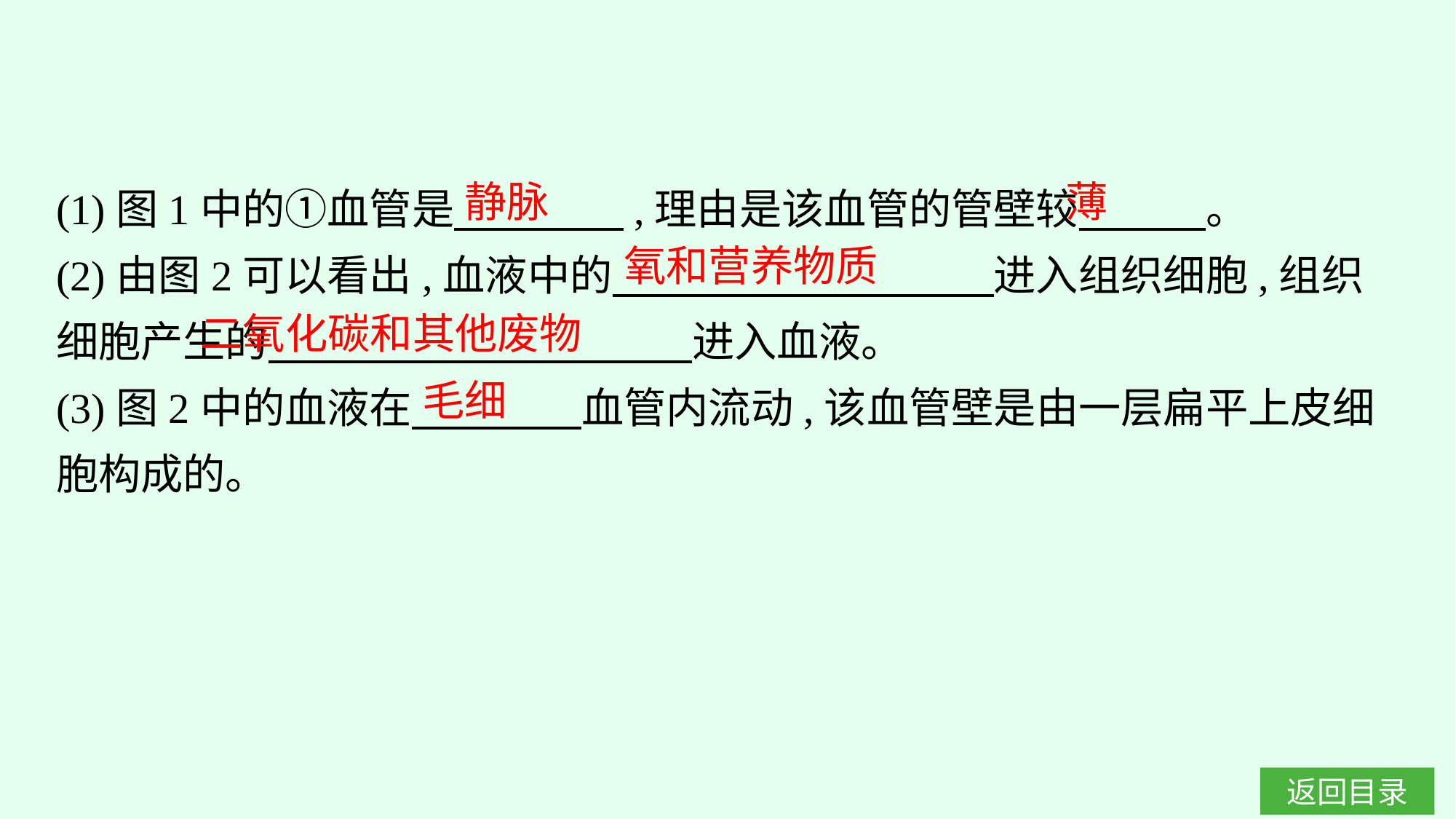

(1)图1中的①血管是　　　　,理由是该血管的管壁较　　　。
(2)由图2可以看出,血液中的　　　　　　　　　进入组织细胞,组织细胞产生的　　　　　　　　　　进入血液。
(3)图2中的血液在　　　　血管内流动,该血管壁是由一层扁平上皮细胞构成的。
静脉
薄
氧和营养物质
二氧化碳和其他废物
毛细